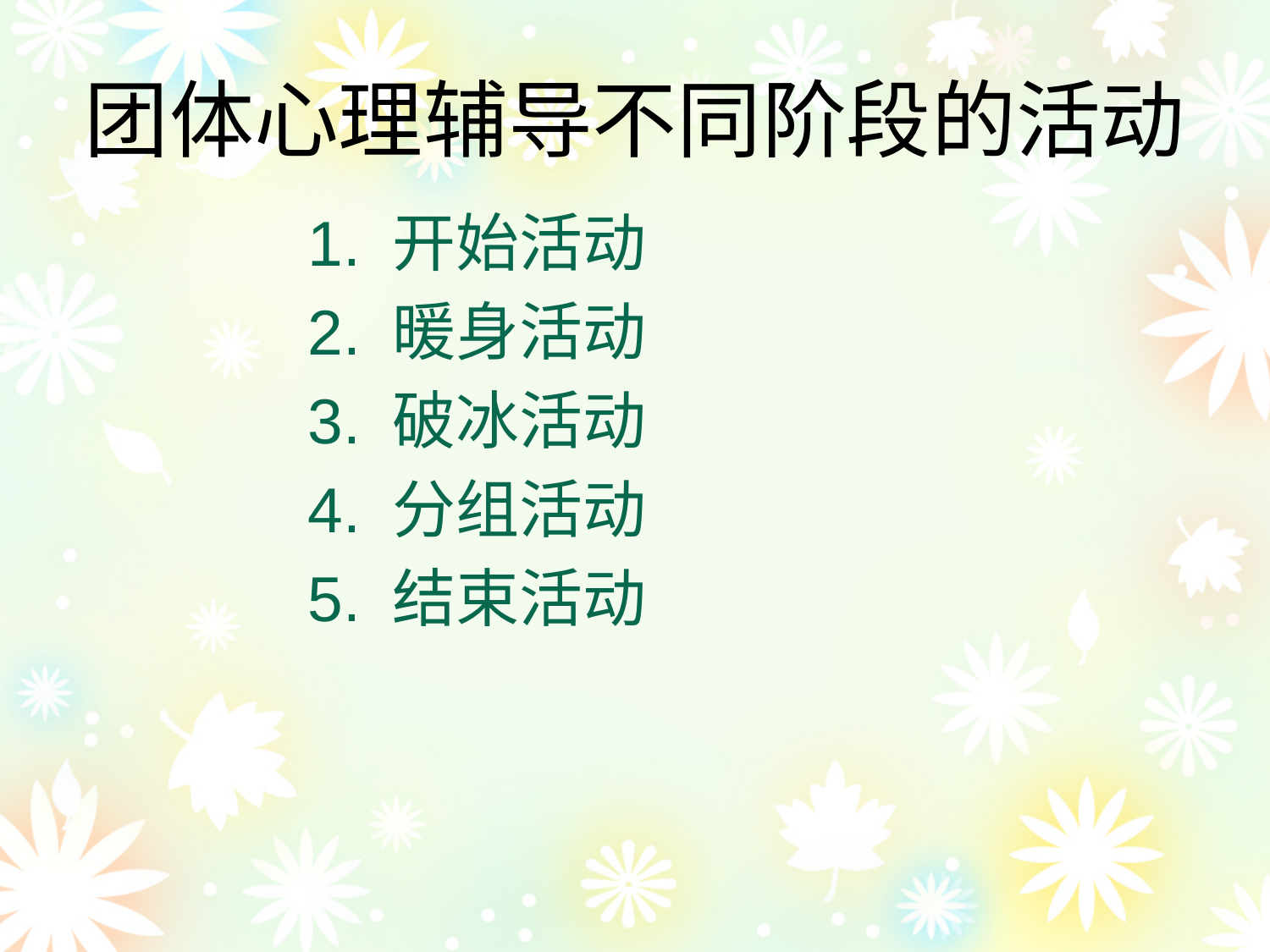

团体心理辅导不同阶段的活动
开始活动
暖身活动
破冰活动
分组活动
结束活动